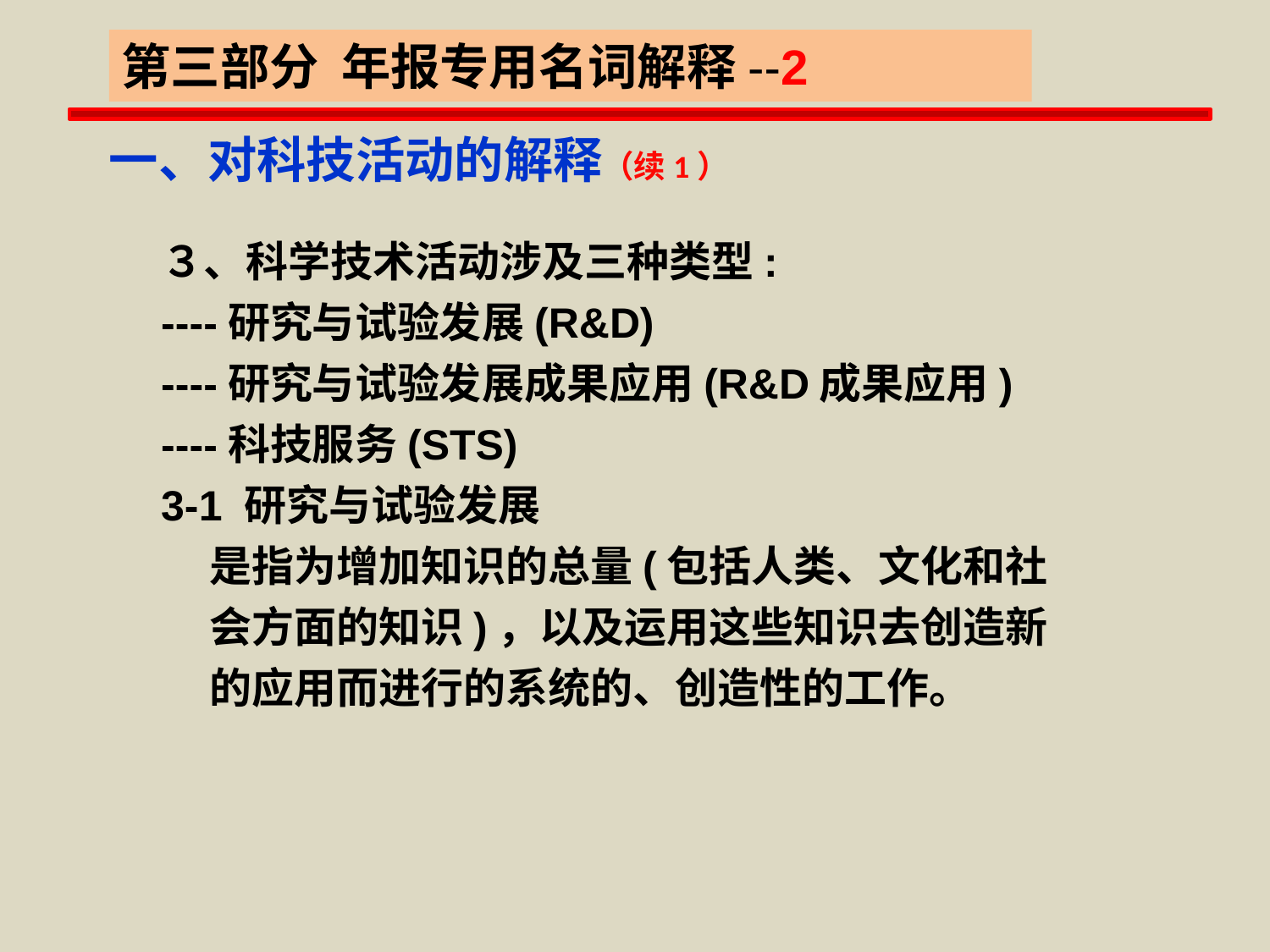

第三部分  年报专用名词解释--2

一、对科技活动的解释（续1）

３、科学技术活动涉及三种类型:
----研究与试验发展(R&D)
----研究与试验发展成果应用(R&D成果应用)
----科技服务(STS)
3-1 研究与试验发展
    是指为增加知识的总量(包括人类、文化和社
    会方面的知识)，以及运用这些知识去创造新
    的应用而进行的系统的、创造性的工作。